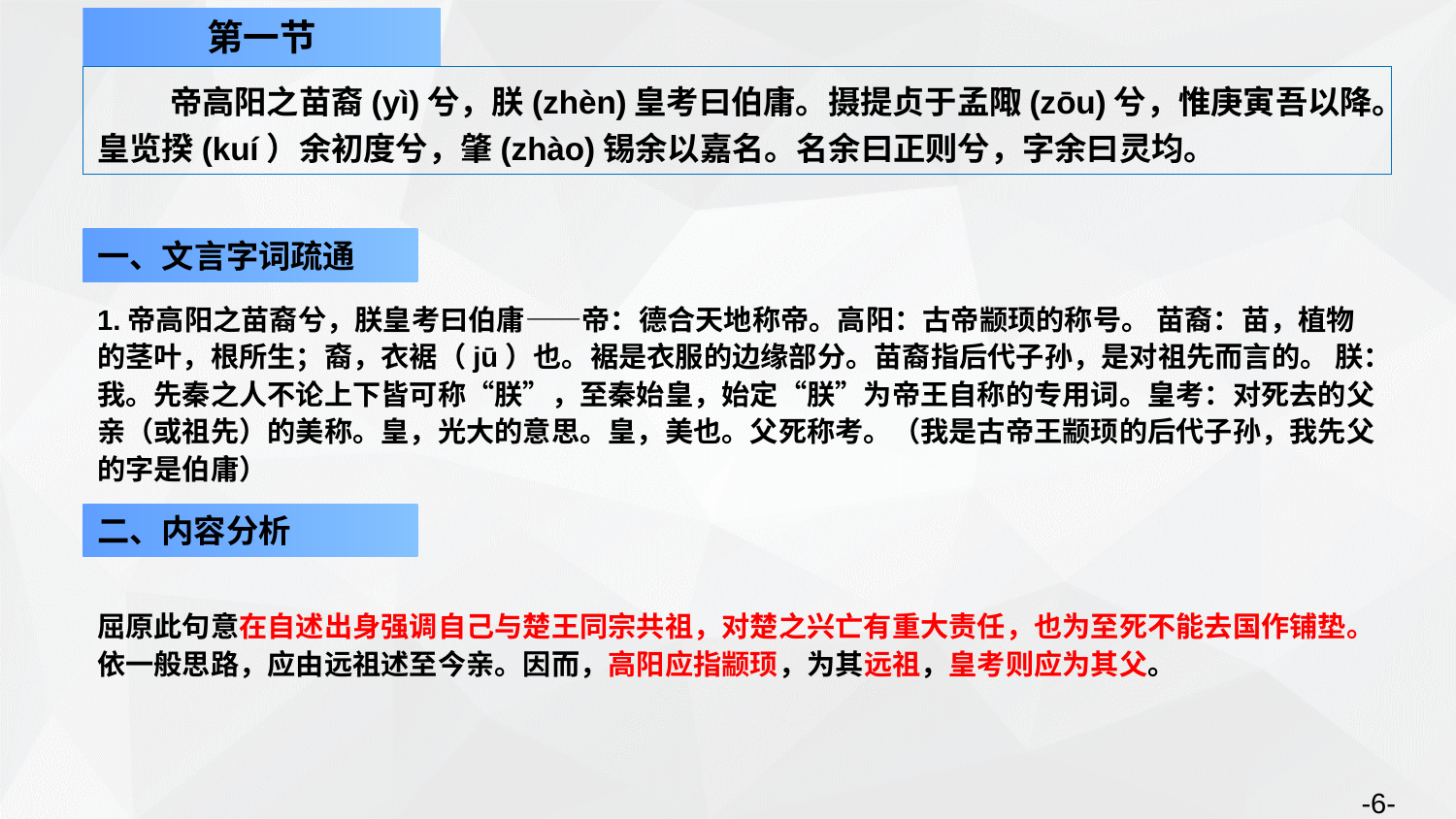

第一节
帝高阳之苗裔(yì)兮，朕(zhèn)皇考曰伯庸。摄提贞于孟陬(zōu)兮，惟庚寅吾以降。皇览揆(kuí）余初度兮，肇(zhào)锡余以嘉名。名余曰正则兮，字余曰灵均。
一、文言字词疏通
1.帝高阳之苗裔兮，朕皇考曰伯庸——帝：德合天地称帝。高阳：古帝颛顼的称号。 苗裔：苗，植物的茎叶，根所生；裔，衣裾（jū）也。裾是衣服的边缘部分。苗裔指后代子孙，是对祖先而言的。 朕：我。先秦之人不论上下皆可称“朕”，至秦始皇，始定“朕”为帝王自称的专用词。皇考：对死去的父亲（或祖先）的美称。皇，光大的意思。皇，美也。父死称考。（我是古帝王颛顼的后代子孙，我先父的字是伯庸）
二、内容分析
屈原此句意在自述出身强调自己与楚王同宗共祖，对楚之兴亡有重大责任，也为至死不能去国作铺垫。依一般思路，应由远祖述至今亲。因而，高阳应指颛顼，为其远祖，皇考则应为其父。
-6-